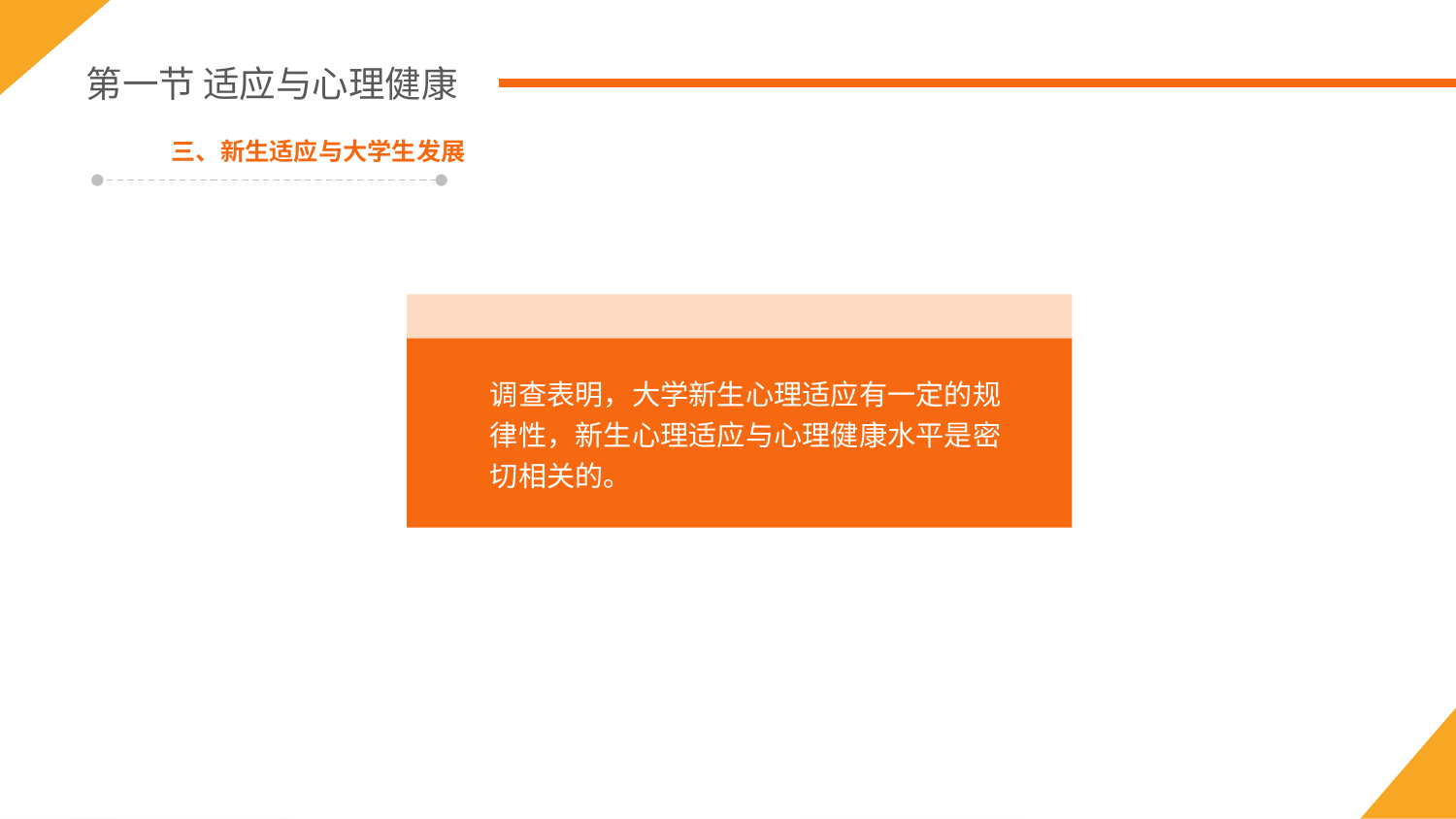

第一节 适应与心理健康
三、新生适应与大学生发展

调查表明，大学新生心理适应有一定的规律性，新生心理适应与心理健康水平是密切相关的。